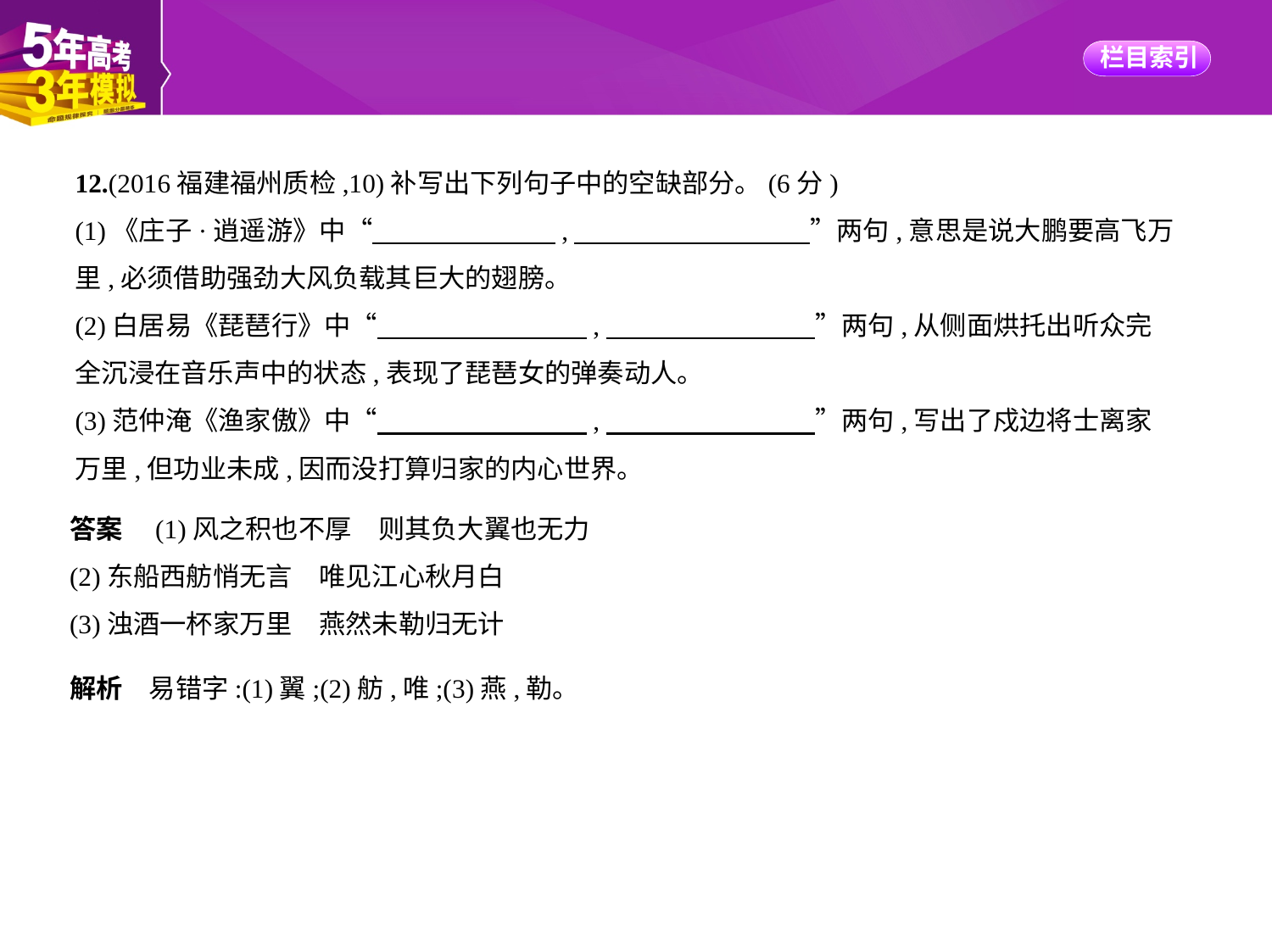

12.(2016福建福州质检,10)补写出下列句子中的空缺部分。(6分)
(1)《庄子·逍遥游》中“　　　　　　    ,　　　　　　　　    ”两句,意思是说大鹏要高飞万
里,必须借助强劲大风负载其巨大的翅膀。
(2)白居易《琵琶行》中“　　　　　　　    ,　　　　　　　    ”两句,从侧面烘托出听众完
全沉浸在音乐声中的状态,表现了琵琶女的弹奏动人。
(3)范仲淹《渔家傲》中“　　　　　　　    ,　　　　　　　    ”两句,写出了戍边将士离家
万里,但功业未成,因而没打算归家的内心世界。
答案　(1)风之积也不厚　则其负大翼也无力
(2)东船西舫悄无言　唯见江心秋月白
(3)浊酒一杯家万里　燕然未勒归无计
解析　易错字:(1)翼;(2)舫,唯;(3)燕,勒。